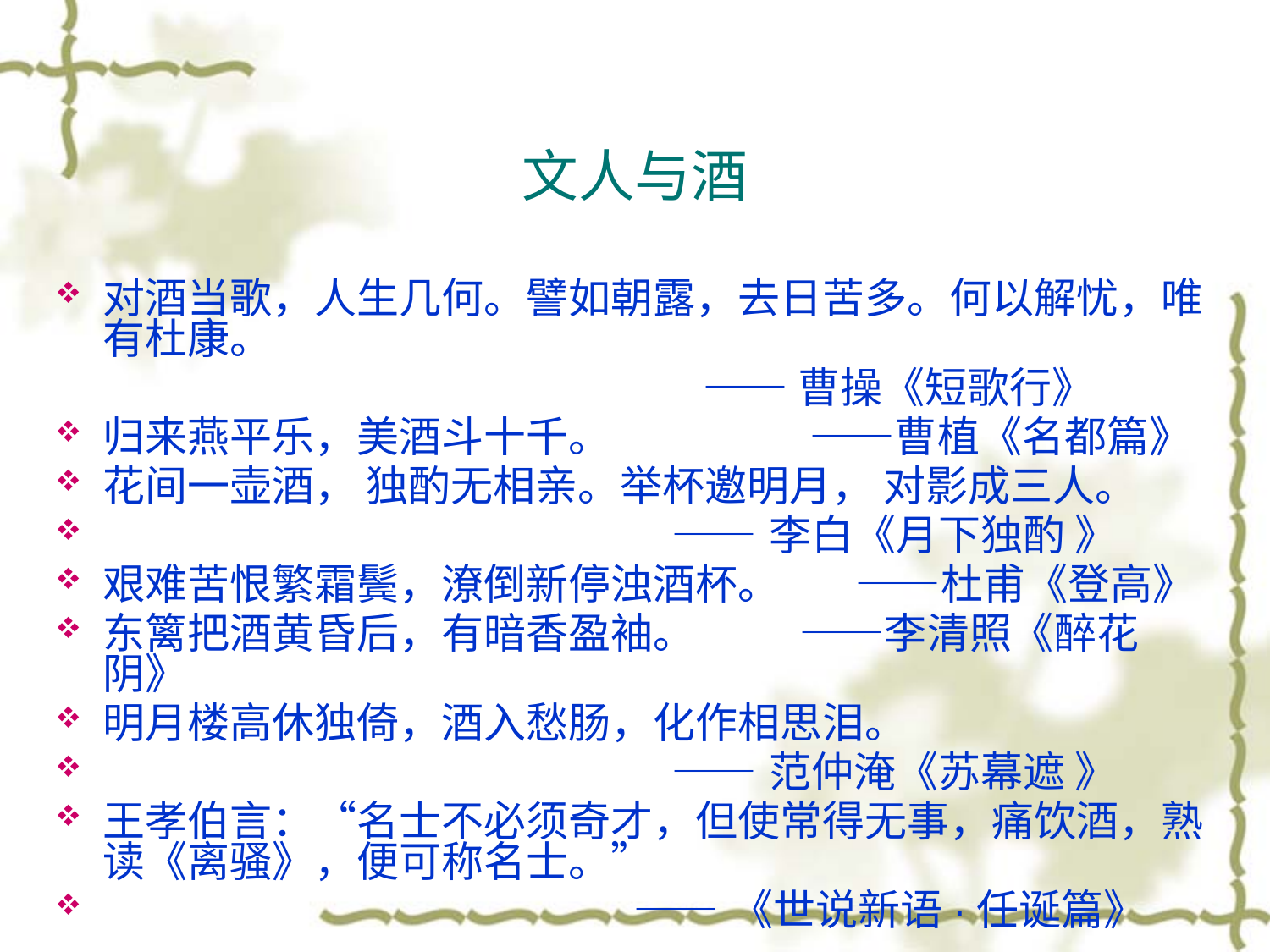

# 文人与酒
对酒当歌，人生几何。譬如朝露，去日苦多。何以解忧，唯有杜康。
                                                                    ——曹操《短歌行》
归来燕平乐，美酒斗十千。                     ——曹植《名都篇》
花间一壶酒， 独酌无相亲。举杯邀明月， 对影成三人。
                                                            ——李白《月下独酌 》
艰难苦恨繁霜鬓，潦倒新停浊酒杯。        ——杜甫《登高》
东篱把酒黄昏后，有暗香盈袖。           ——李清照《醉花阴》
明月楼高休独倚，酒入愁肠，化作相思泪。
                                                            ——范仲淹《苏幕遮 》
王孝伯言：“名士不必须奇才，但使常得无事，痛饮酒，熟读《离骚》，便可称名士。”
                                                        ——《世说新语·任诞篇》